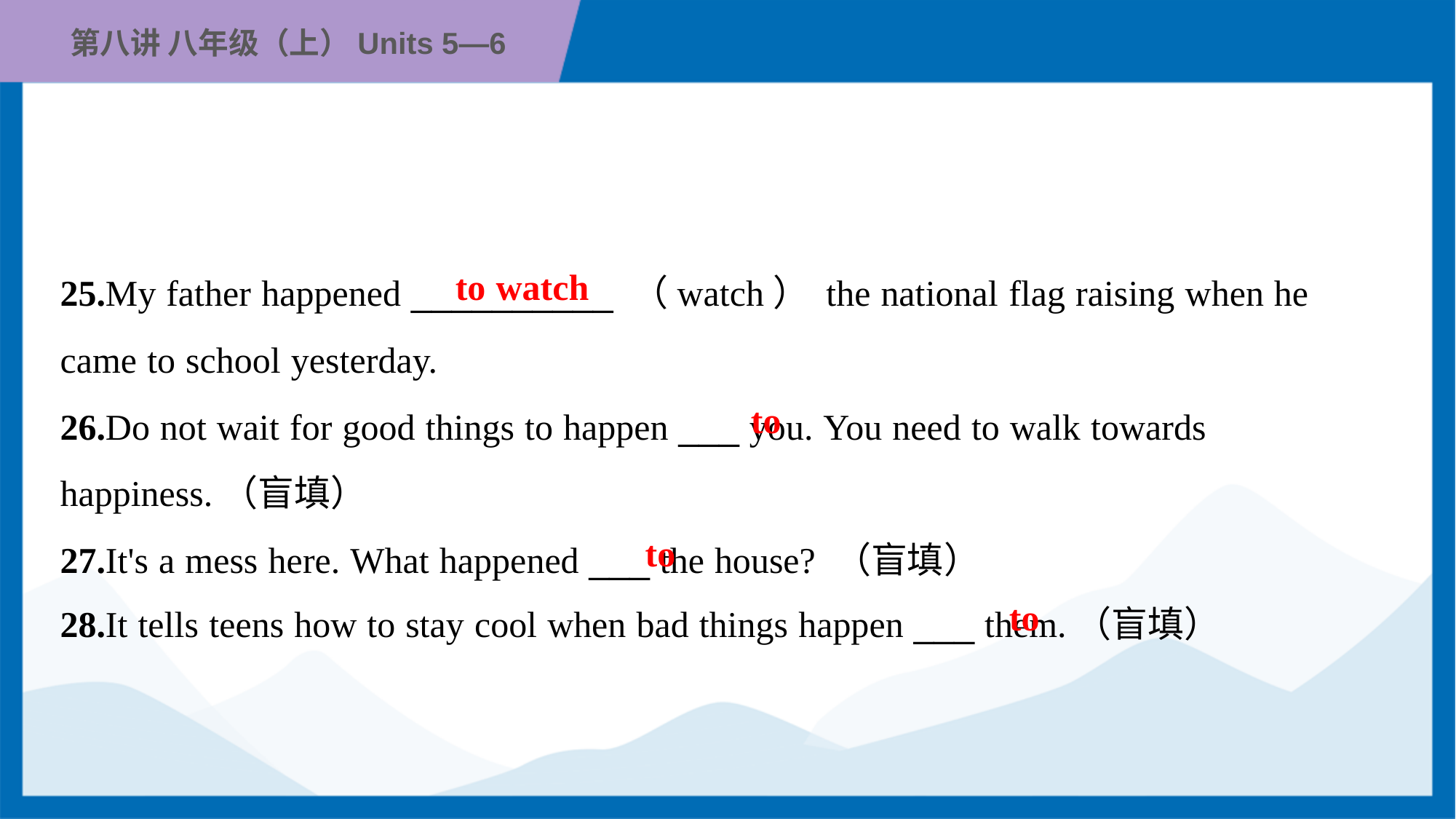

to watch
25.My father happened __________ （watch） the national flag raising when he
came to school yesterday.
26.Do not wait for good things to happen ___ you. You need to walk towards
happiness.（盲填）
27.It's a mess here. What happened ___ the house? （盲填）
28.It tells teens how to stay cool when bad things happen ___ them.（盲填）
to
to
to